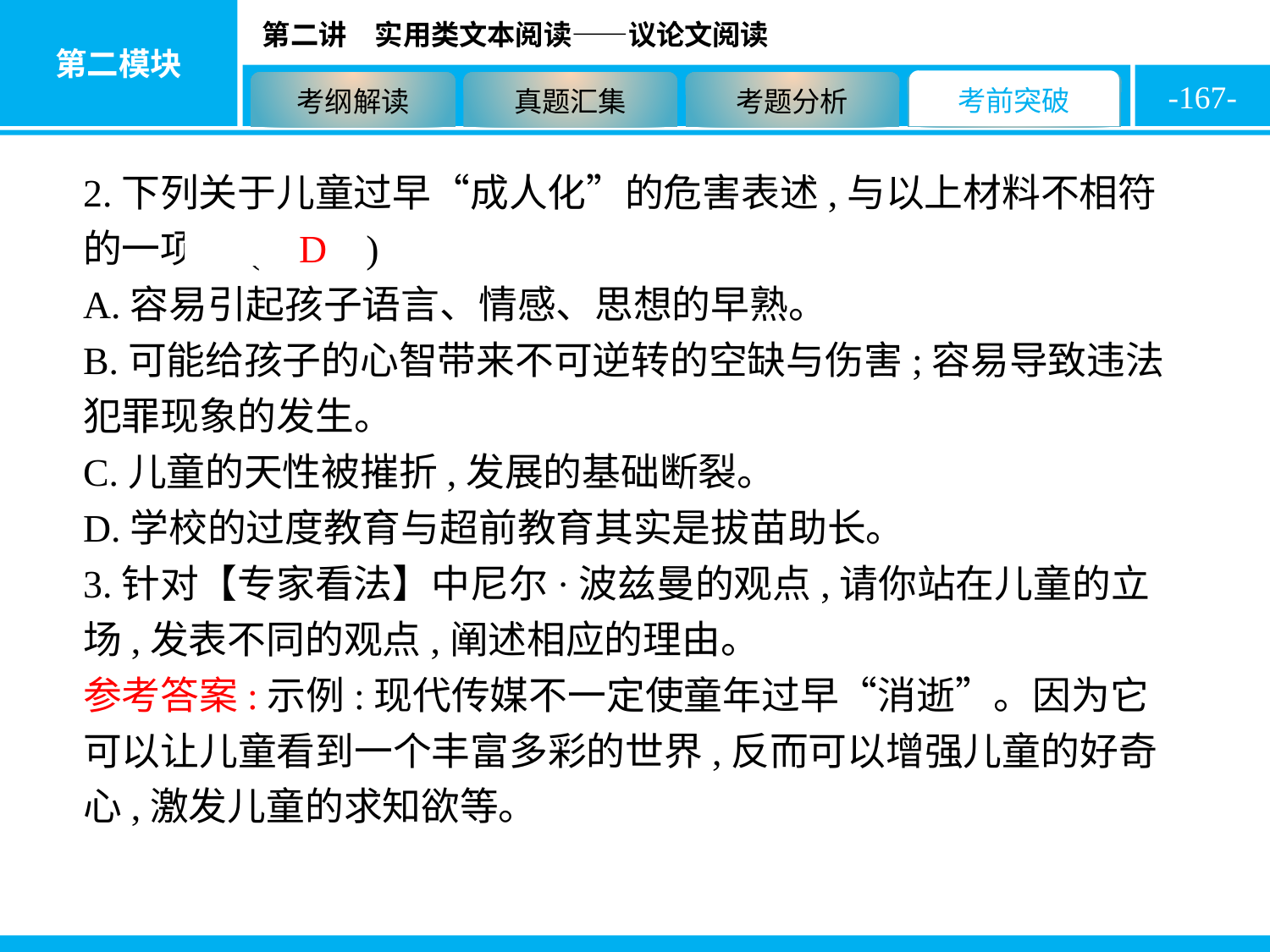

-167-
2.下列关于儿童过早“成人化”的危害表述,与以上材料不相符的一项是(    D    )
A.容易引起孩子语言、情感、思想的早熟。
B.可能给孩子的心智带来不可逆转的空缺与伤害;容易导致违法犯罪现象的发生。
C.儿童的天性被摧折,发展的基础断裂。
D.学校的过度教育与超前教育其实是拔苗助长。
3.针对【专家看法】中尼尔·波兹曼的观点,请你站在儿童的立场,发表不同的观点,阐述相应的理由。
参考答案:示例:现代传媒不一定使童年过早“消逝”。因为它可以让儿童看到一个丰富多彩的世界,反而可以增强儿童的好奇心,激发儿童的求知欲等。